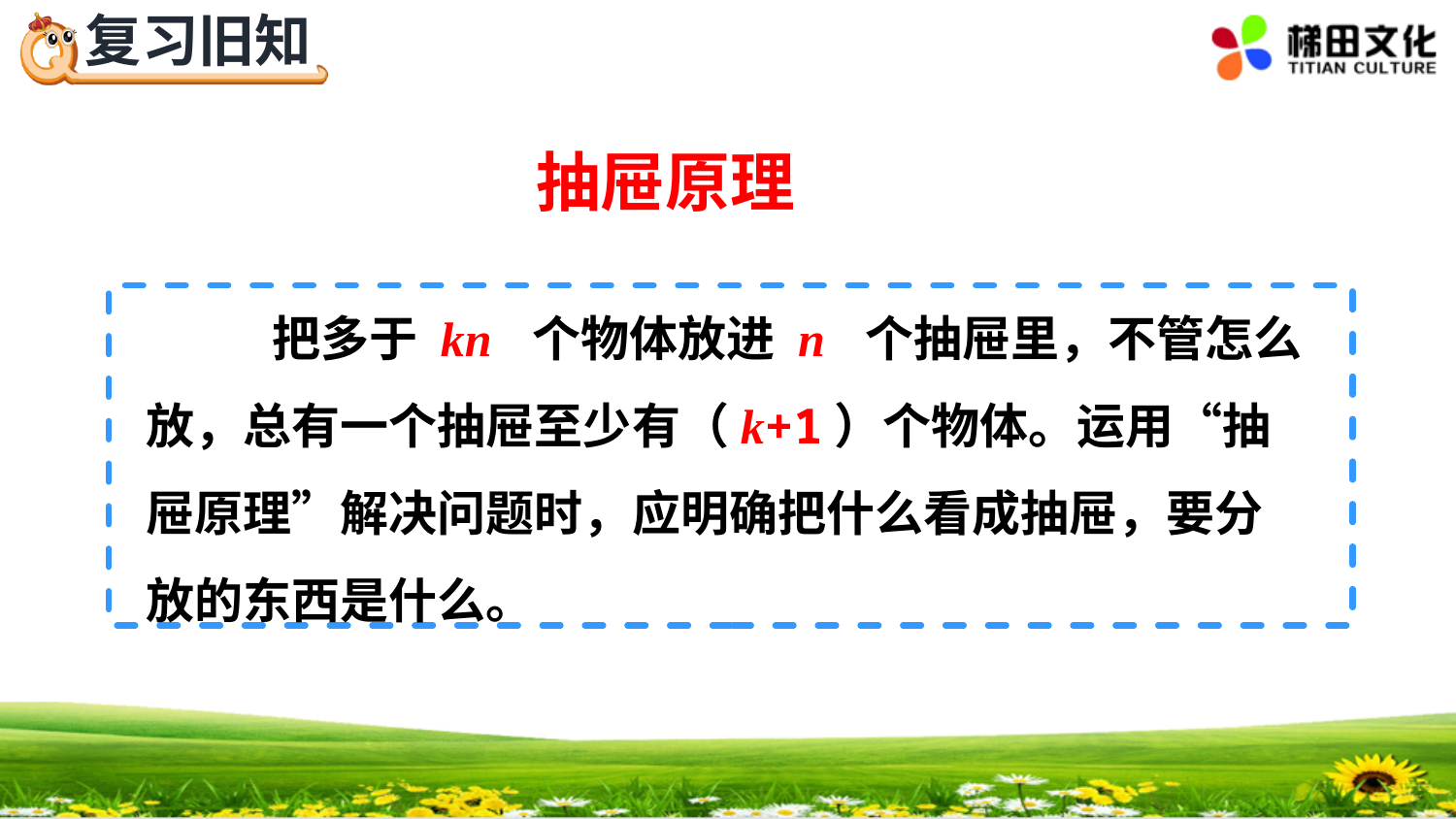

抽屉原理
把多于 kn 个物体放进 n 个抽屉里，不管怎么放，总有一个抽屉至少有（k+1）个物体。运用“抽屉原理”解决问题时，应明确把什么看成抽屉，要分放的东西是什么。